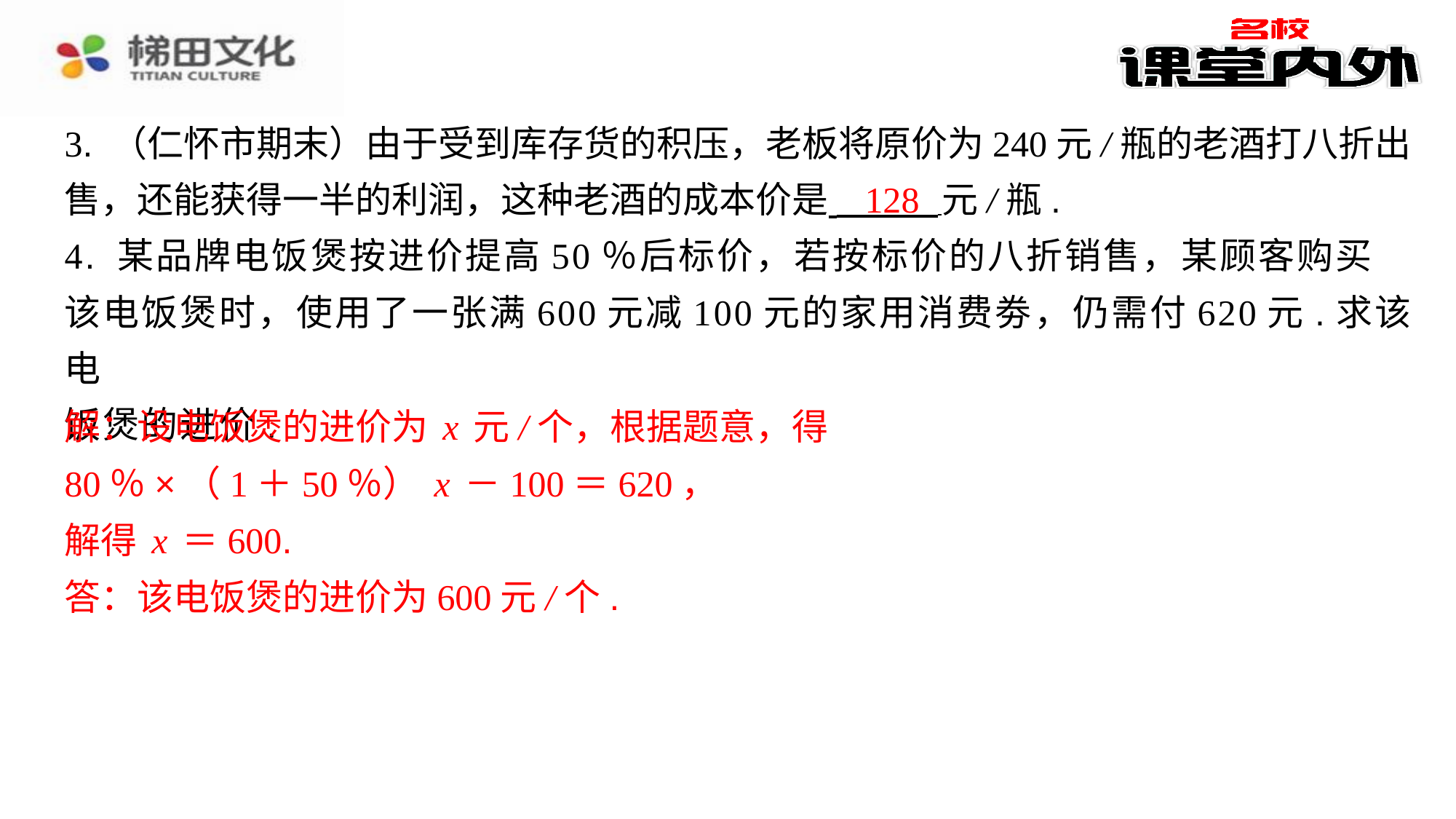

3. （仁怀市期末）由于受到库存货的积压，老板将原价为240元/瓶的老酒打八折出
售，还能获得一半的利润，这种老酒的成本价是                 元/瓶.
4. 某品牌电饭煲按进价提高50％后标价，若按标价的八折销售，某顾客购买
该电饭煲时，使用了一张满600元减100元的家用消费劵，仍需付620元.求该电
饭煲的进价.
解：设电饭煲的进价为x元/个，根据题意，得
80％×（1＋50％）x－100＝620，
解得x＝600.
答：该电饭煲的进价为600元/个.
128
解：设电饭煲的进价为x元/个，根据题意，得
80％×（1＋50％）x－100＝620，
解得x＝600.
答：该电饭煲的进价为600元/个.